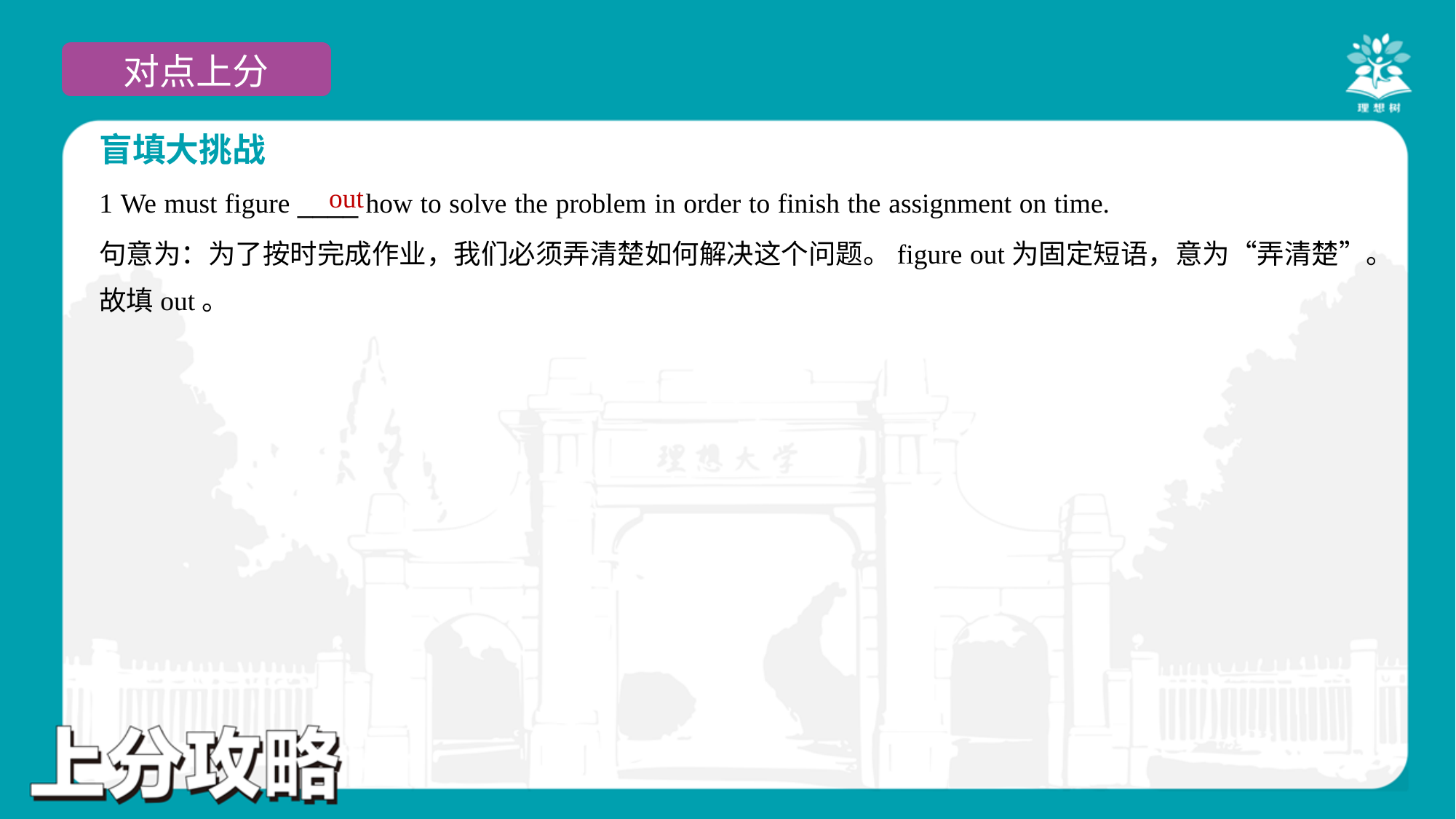

盲填大挑战
out
1 We must figure ____ how to solve the problem in order to finish the assignment on time.
句意为：为了按时完成作业，我们必须弄清楚如何解决这个问题。figure out为固定短语，意为“弄清楚”。
故填out。